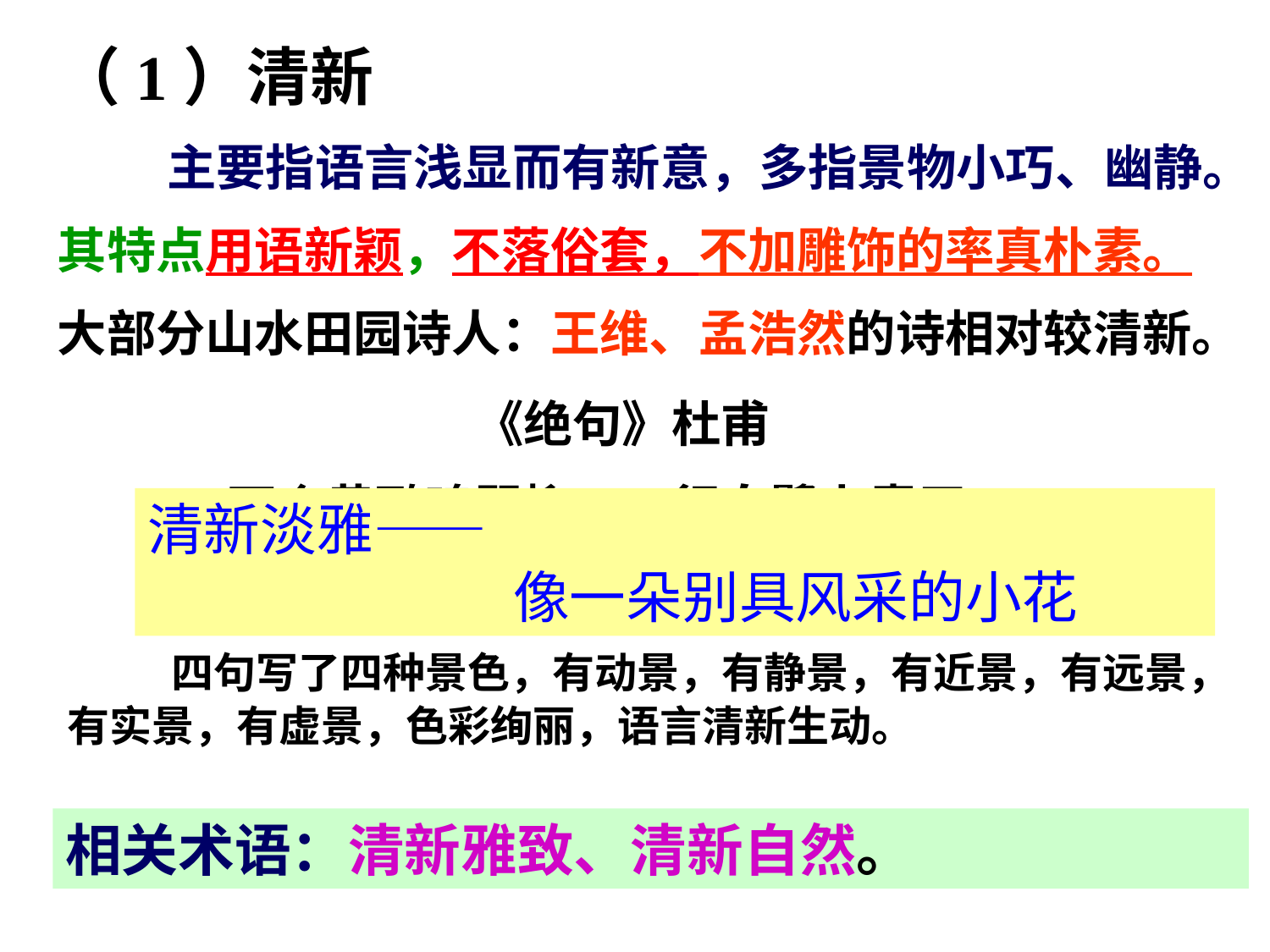

（1）清新
      　主要指语言浅显而有新意，多指景物小巧、幽静。其特点用语新颖，不落俗套，不加雕饰的率真朴素。大部分山水田园诗人：王维、孟浩然的诗相对较清新。
《绝句》杜甫
两个黄鹂鸣翠柳，一行白鹭上青天。
窗含西岭千秋雪，门泊东吴万里船。
清新淡雅——
　　　　           像一朵别具风采的小花
       四句写了四种景色，有动景，有静景，有近景，有远景，有实景，有虚景，色彩绚丽，语言清新生动。
相关术语：清新雅致、清新自然。